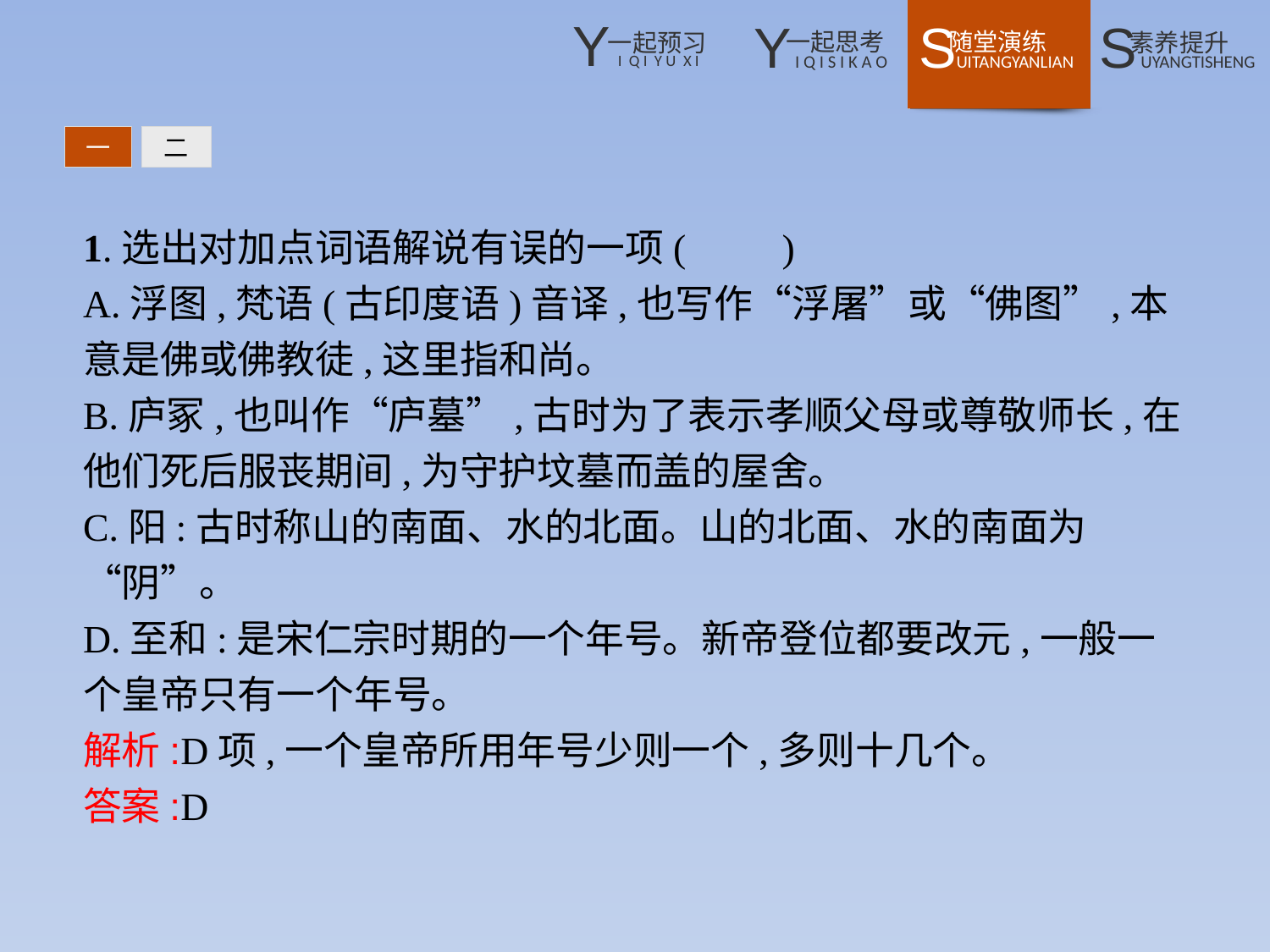

一
二
1.选出对加点词语解说有误的一项(　　)
A.浮图,梵语(古印度语)音译,也写作“浮屠”或“佛图”,本意是佛或佛教徒,这里指和尚。
B.庐冢,也叫作“庐墓”,古时为了表示孝顺父母或尊敬师长,在他们死后服丧期间,为守护坟墓而盖的屋舍。
C.阳:古时称山的南面、水的北面。山的北面、水的南面为“阴”。
D.至和:是宋仁宗时期的一个年号。新帝登位都要改元,一般一个皇帝只有一个年号。
解析:D项,一个皇帝所用年号少则一个,多则十几个。
答案:D